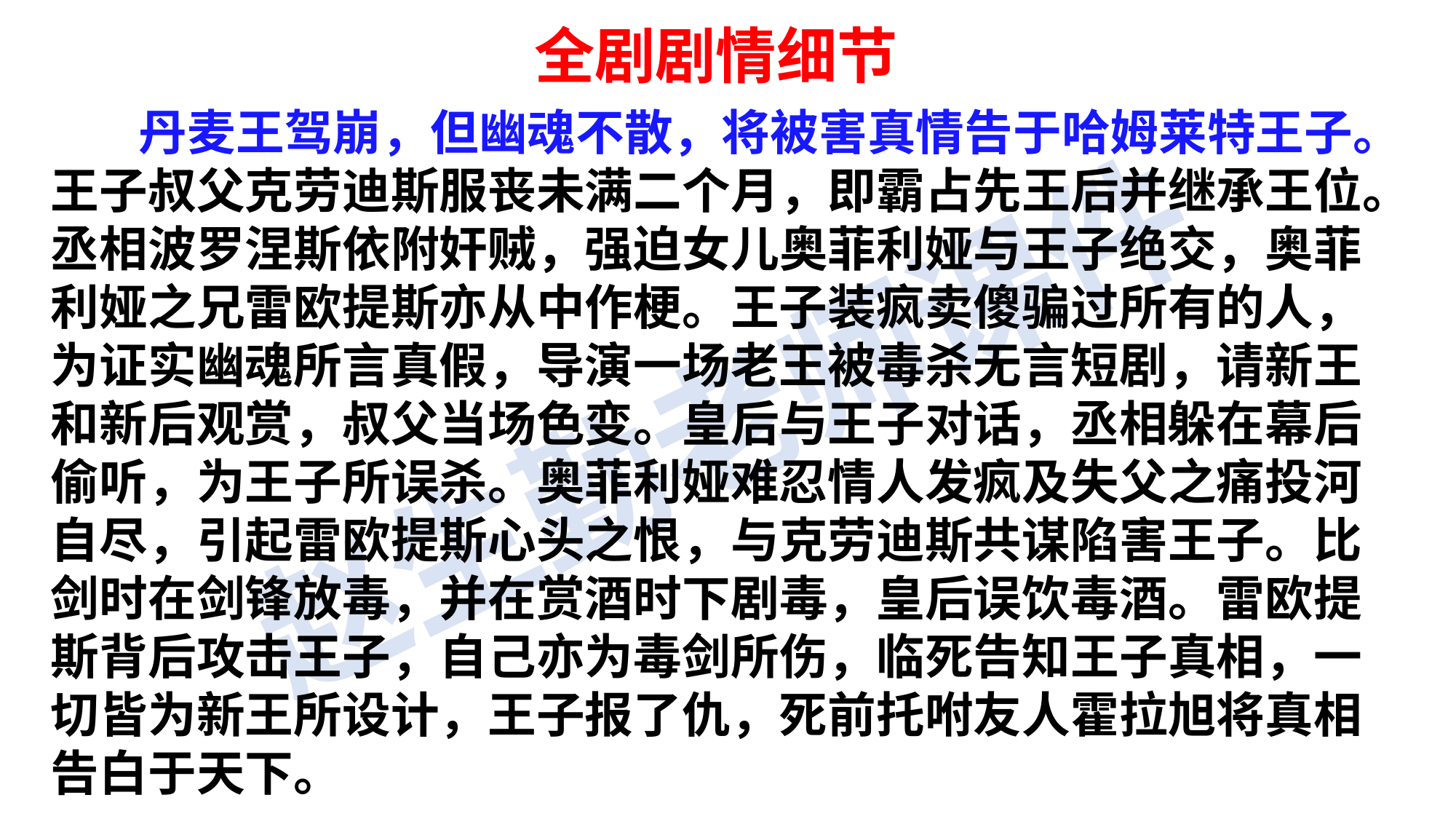

全剧剧情细节
       丹麦王驾崩，但幽魂不散，将被害真情告于哈姆莱特王子。王子叔父克劳迪斯服丧未满二个月，即霸占先王后并继承王位。丞相波罗涅斯依附奸贼，强迫女儿奥菲利娅与王子绝交，奥菲利娅之兄雷欧提斯亦从中作梗。王子装疯卖傻骗过所有的人，为证实幽魂所言真假，导演一场老王被毒杀无言短剧，请新王和新后观赏，叔父当场色变。皇后与王子对话，丞相躲在幕后偷听，为王子所误杀。奥菲利娅难忍情人发疯及失父之痛投河自尽，引起雷欧提斯心头之恨，与克劳迪斯共谋陷害王子。比剑时在剑锋放毒，并在赏酒时下剧毒，皇后误饮毒酒。雷欧提斯背后攻击王子，自己亦为毒剑所伤，临死告知王子真相，一切皆为新王所设计，王子报了仇，死前托咐友人霍拉旭将真相告白于天下。